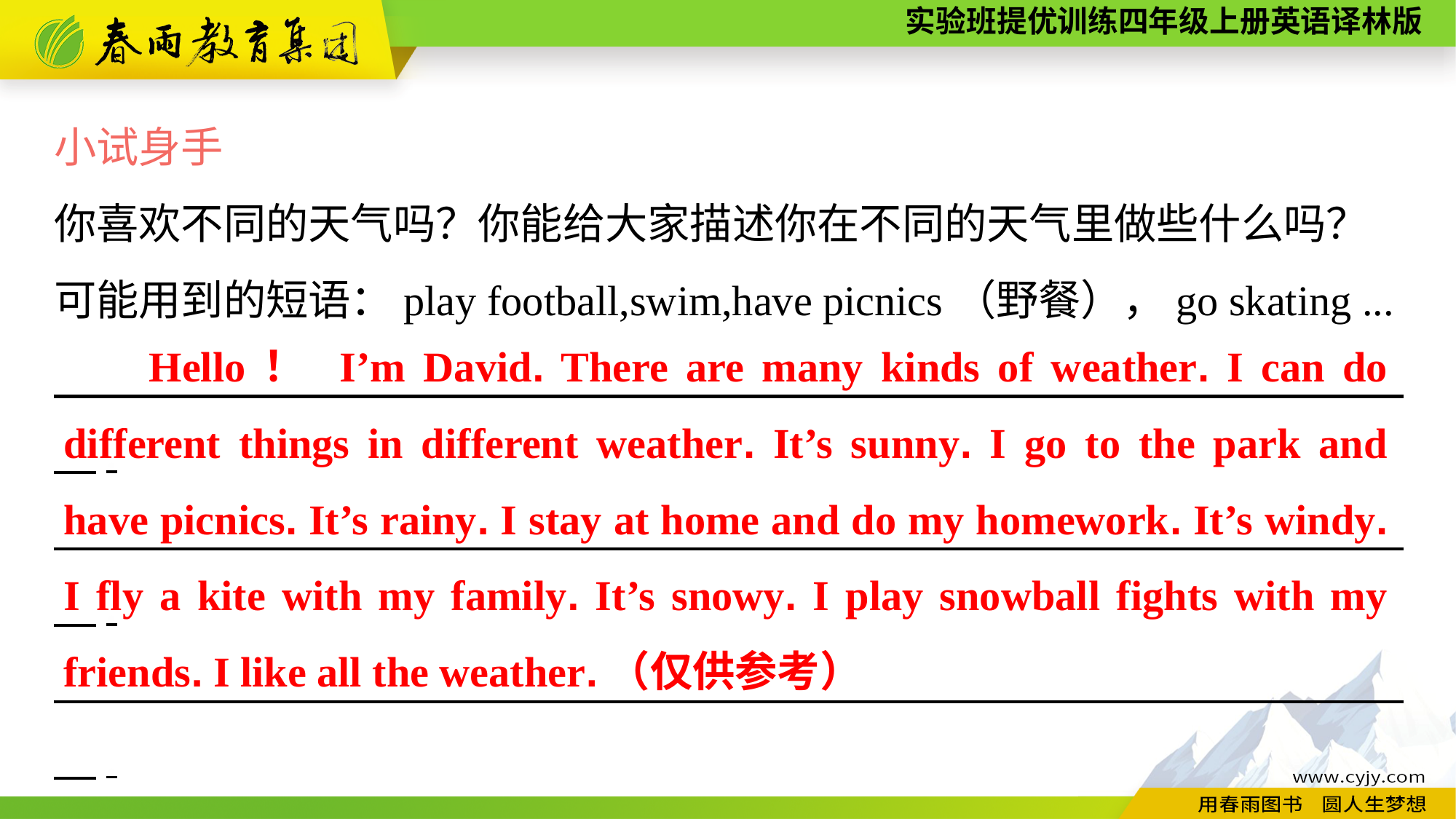

小试身手
你喜欢不同的天气吗？你能给大家描述你在不同的天气里做些什么吗？
可能用到的短语：play football,swim,have picnics（野餐），go skating ...
　　　　　　　　　　　　　　　　　　　　　　　　　　　　  　　　.
　　　　　　　　　　　　　　　　　　　　　　　　　　　　  　　　.
　　　　　　　　　　　　　　　　　　　　　　　　　　　　  　　　.
　　　　　　　　　　　　　　　　　　　　　　　　　　　　  　　　.
　　　　　　　　　　　　　　　　　　　　　　　　　　　　  　　　.
Hello！ I’m David. There are many kinds of weather. I can do different things in different weather. It’s sunny. I go to the park and have picnics. It’s rainy. I stay at home and do my homework. It’s windy. I fly a kite with my family. It’s snowy. I play snowball fights with my friends. I like all the weather.（仅供参考）